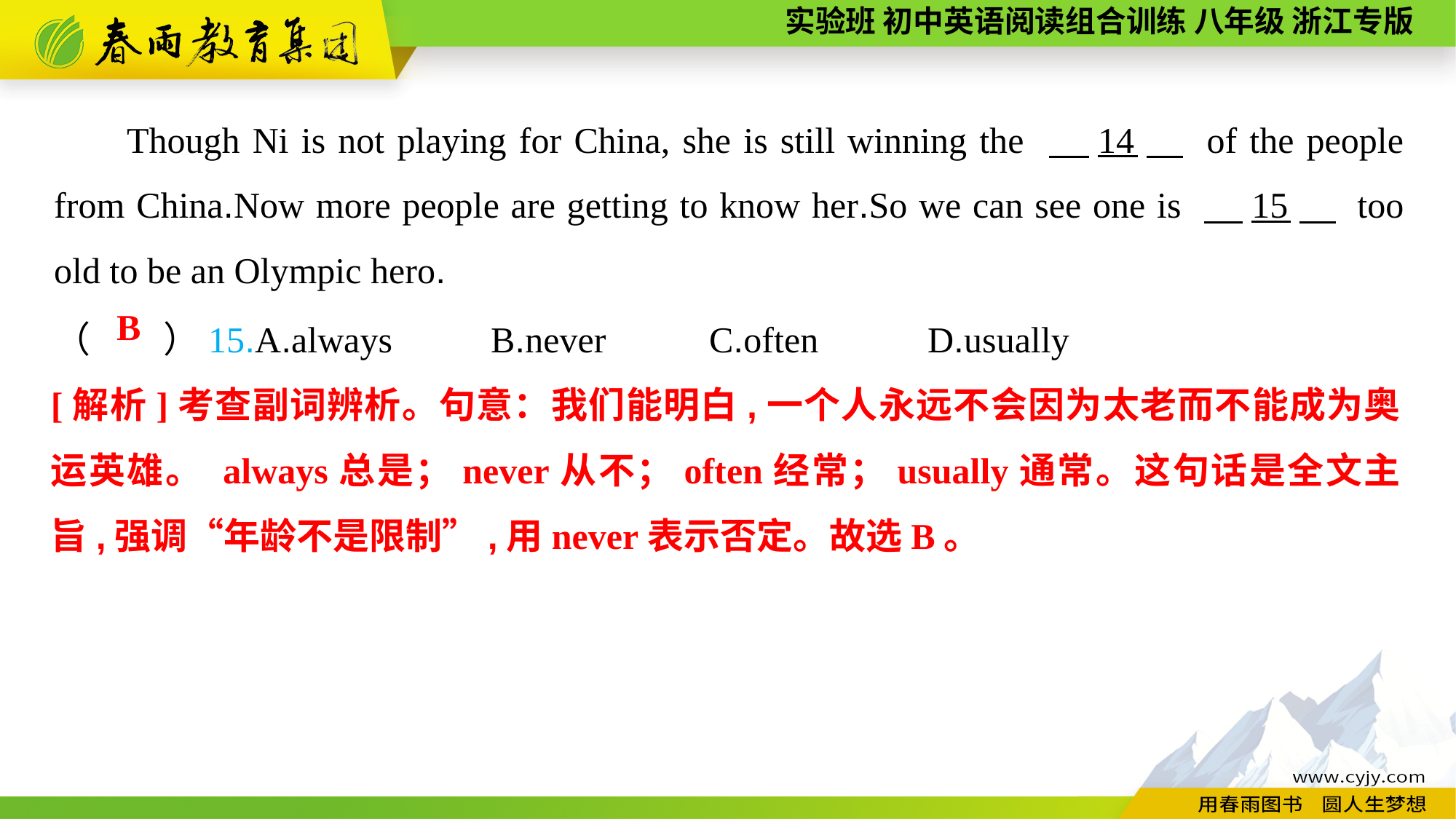

Though Ni is not playing for China, she is still winning the 　14　 of the people from China.Now more people are getting to know her.So we can see one is 　15　 too old to be an Olympic hero.
（　　）15.A.always	B.never	C.often	D.usually
B
[解析]考查副词辨析。句意：我们能明白,一个人永远不会因为太老而不能成为奥运英雄。 always总是；never从不；often经常；usually通常。这句话是全文主旨,强调“年龄不是限制”,用never表示否定。故选B。